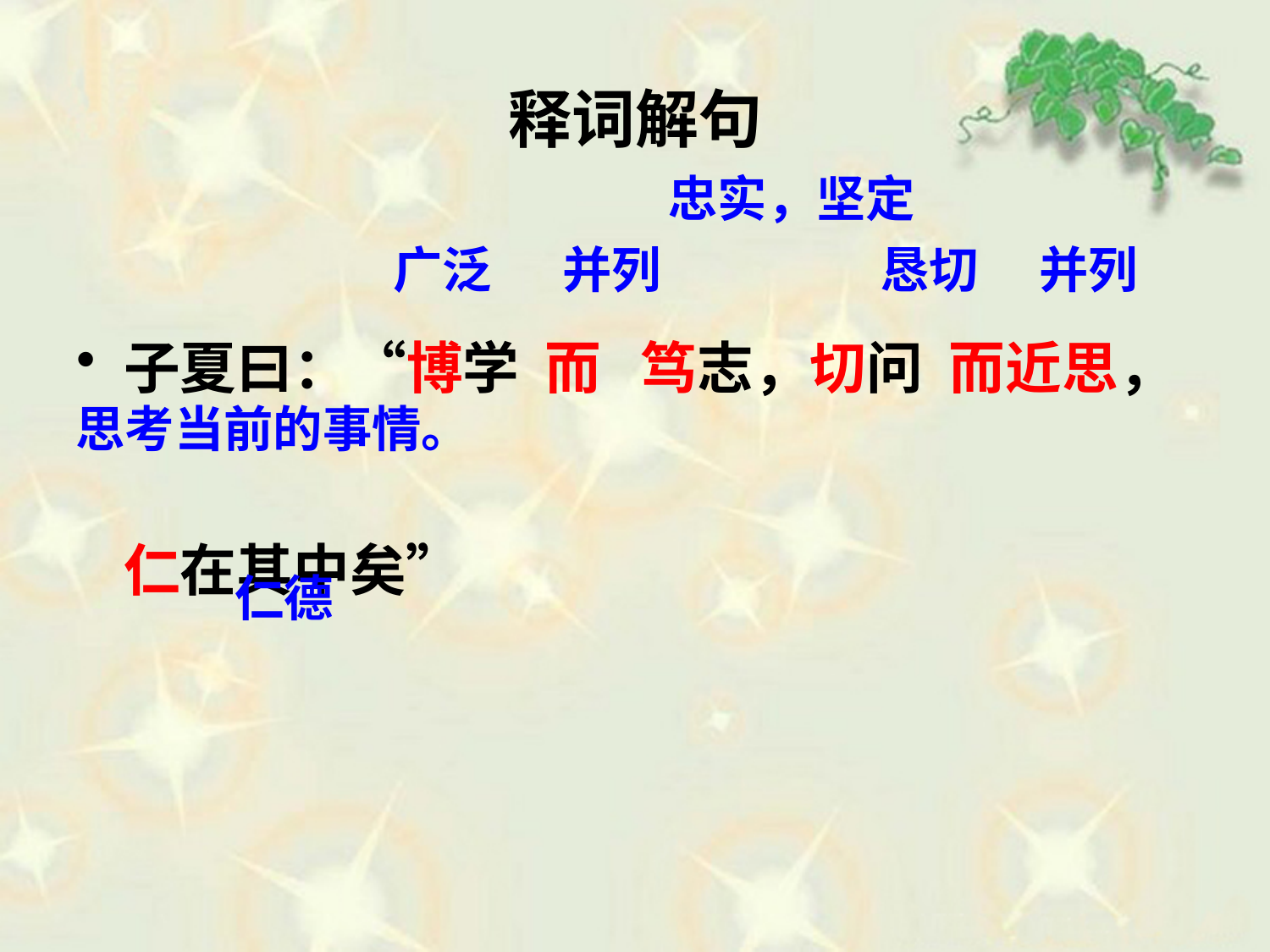

# 释词解句
忠实，坚定
子夏曰：“博学  而   笃志，切问  而近思，仁在其中矣”

广泛
并列
恳切
并列
思考当前的事情。
仁德